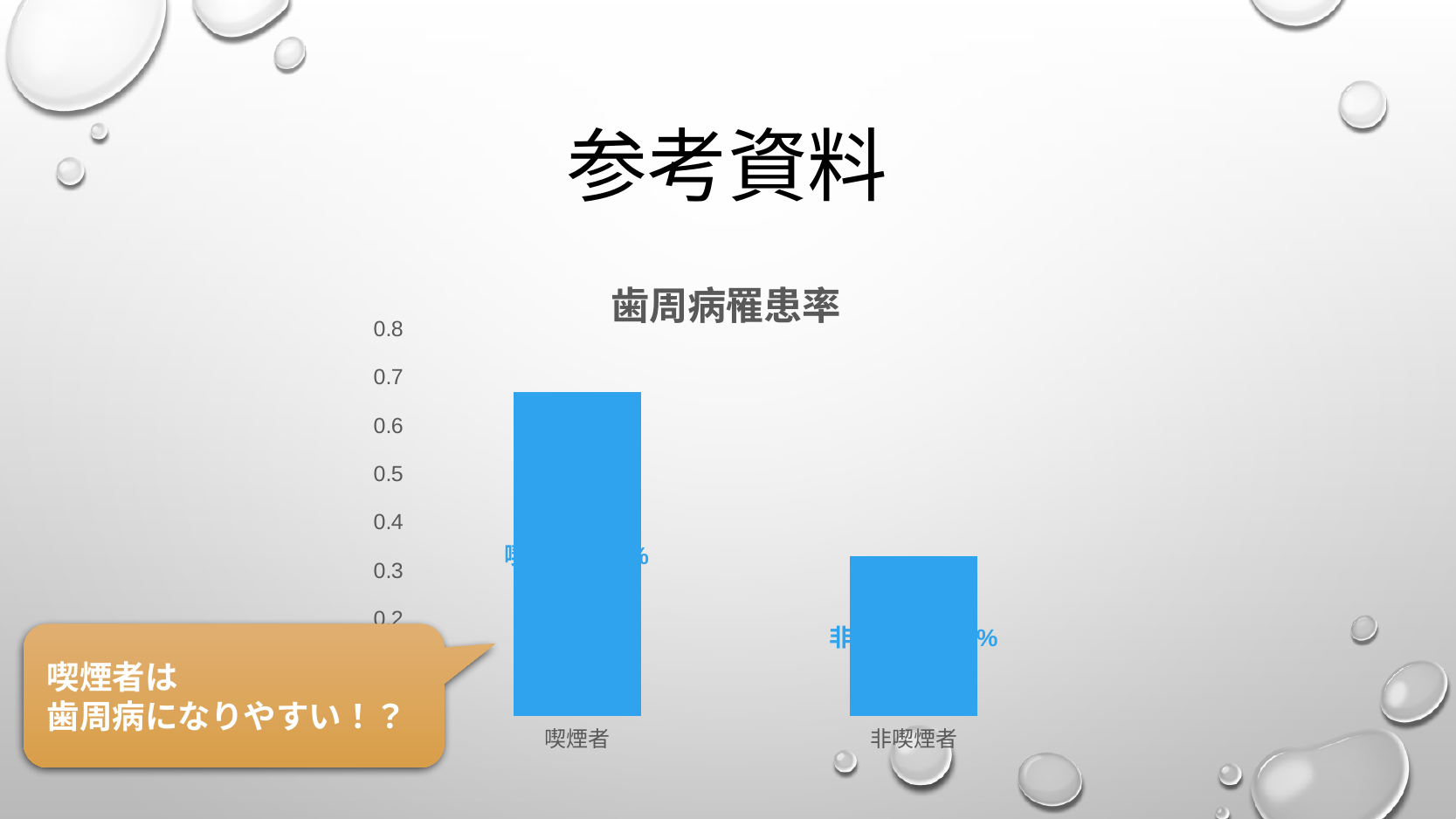

# 参考資料

### Chart:

| Category | 歯周病罹患率 |
|---|---|
| 喫煙者 | 0.67 |
| 非喫煙者 | 0.33 |
喫煙者は
歯周病になりやすい！？